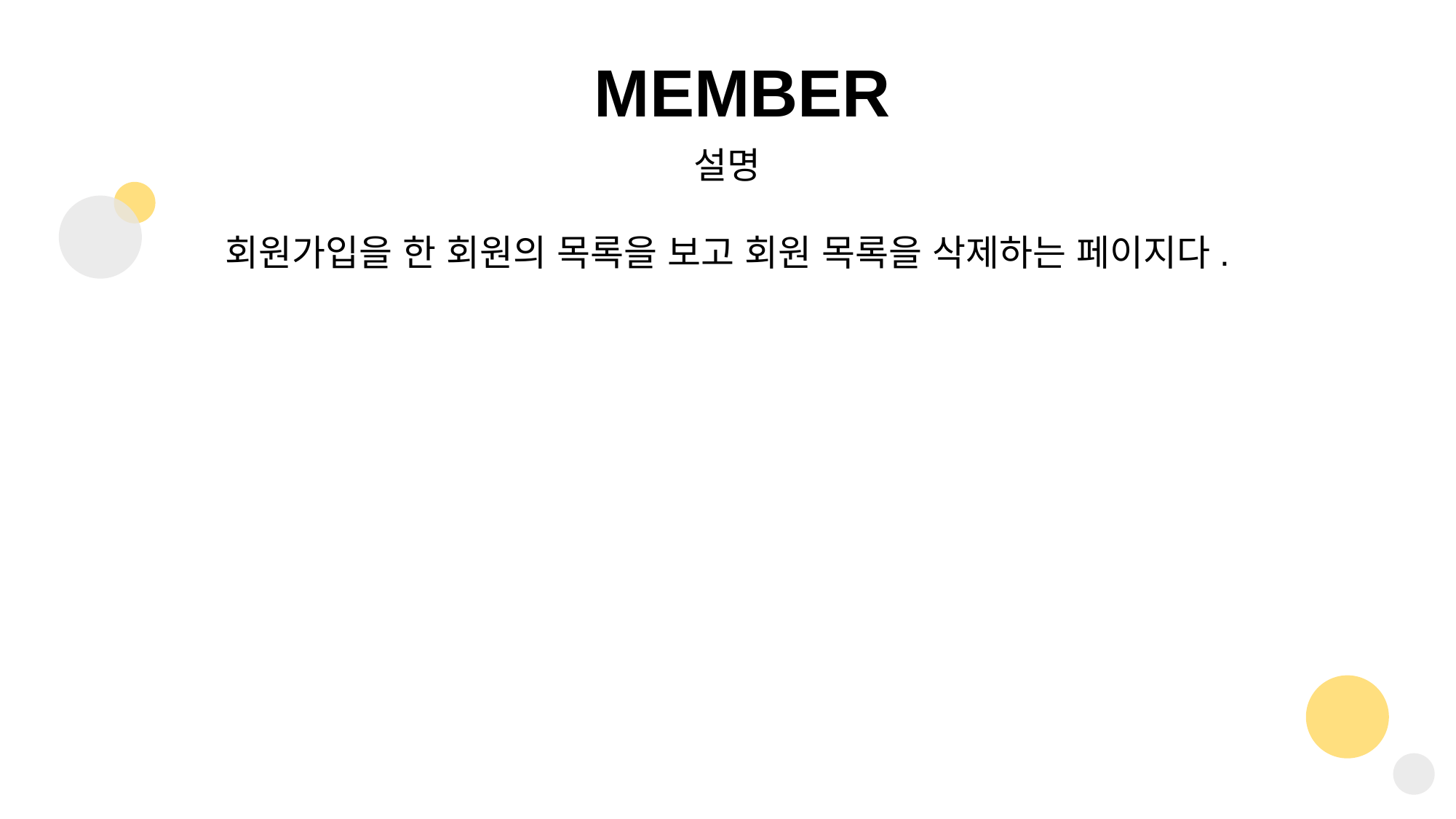

MEMBER
설명

회원가입을 한 회원의 목록을 보고 회원 목록을 삭제하는 페이지다.